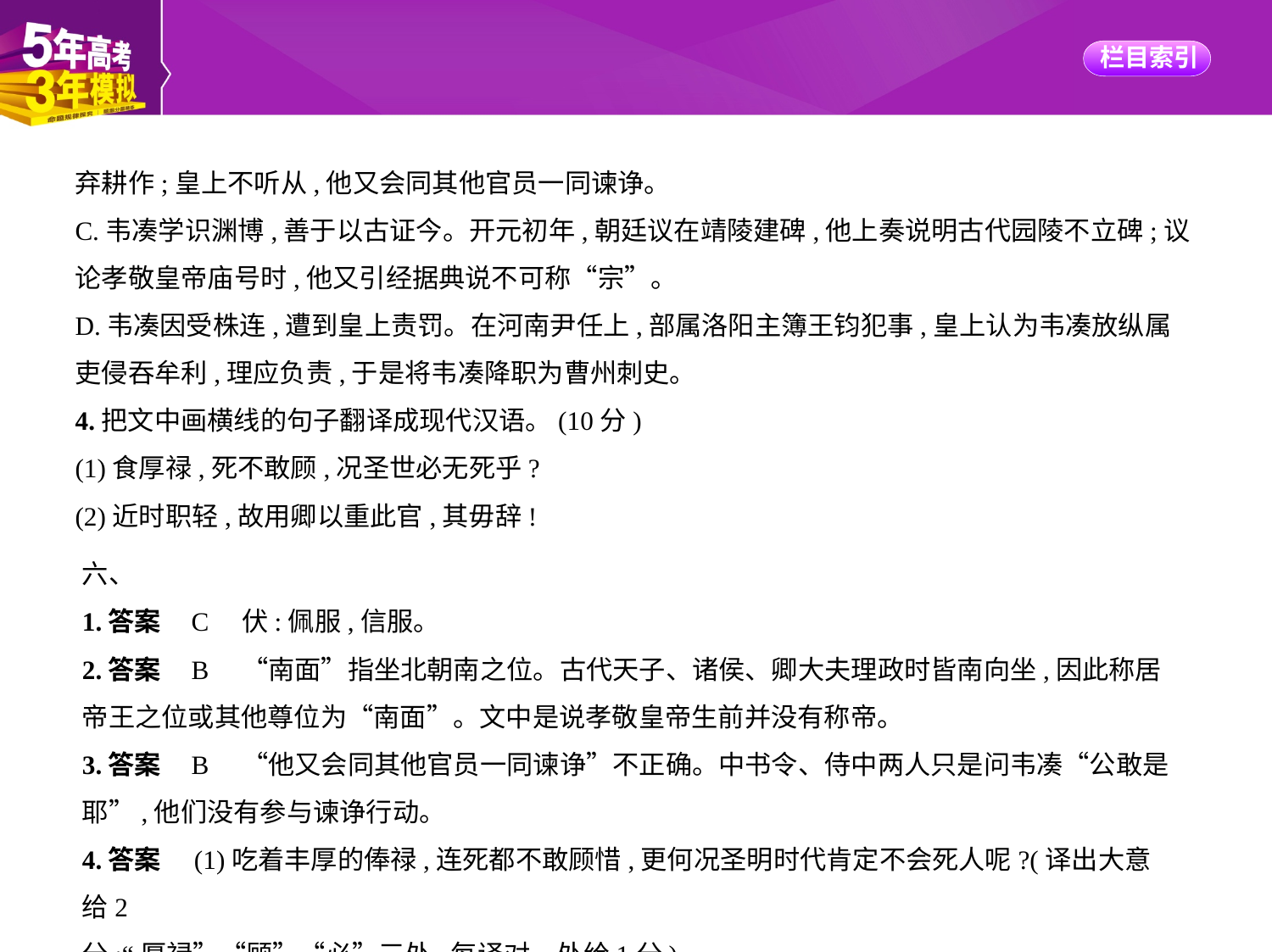

弃耕作;皇上不听从,他又会同其他官员一同谏诤。
C.韦凑学识渊博,善于以古证今。开元初年,朝廷议在靖陵建碑,他上奏说明古代园陵不立碑;议
论孝敬皇帝庙号时,他又引经据典说不可称“宗”。
D.韦凑因受株连,遭到皇上责罚。在河南尹任上,部属洛阳主簿王钧犯事,皇上认为韦凑放纵属
吏侵吞牟利,理应负责,于是将韦凑降职为曹州刺史。
4.把文中画横线的句子翻译成现代汉语。(10分)
(1)食厚禄,死不敢顾,况圣世必无死乎?
(2)近时职轻,故用卿以重此官,其毋辞!
六、
1.答案    C　伏:佩服,信服。
2.答案    B　“南面”指坐北朝南之位。古代天子、诸侯、卿大夫理政时皆南向坐,因此称居
帝王之位或其他尊位为“南面”。文中是说孝敬皇帝生前并没有称帝。
3.答案    B　“他又会同其他官员一同谏诤”不正确。中书令、侍中两人只是问韦凑“公敢是
耶”,他们没有参与谏诤行动。
4.答案　(1)吃着丰厚的俸禄,连死都不敢顾惜,更何况圣明时代肯定不会死人呢?(译出大意给2
分;“厚禄”“顾”“必”三处,每译对一处给1分)